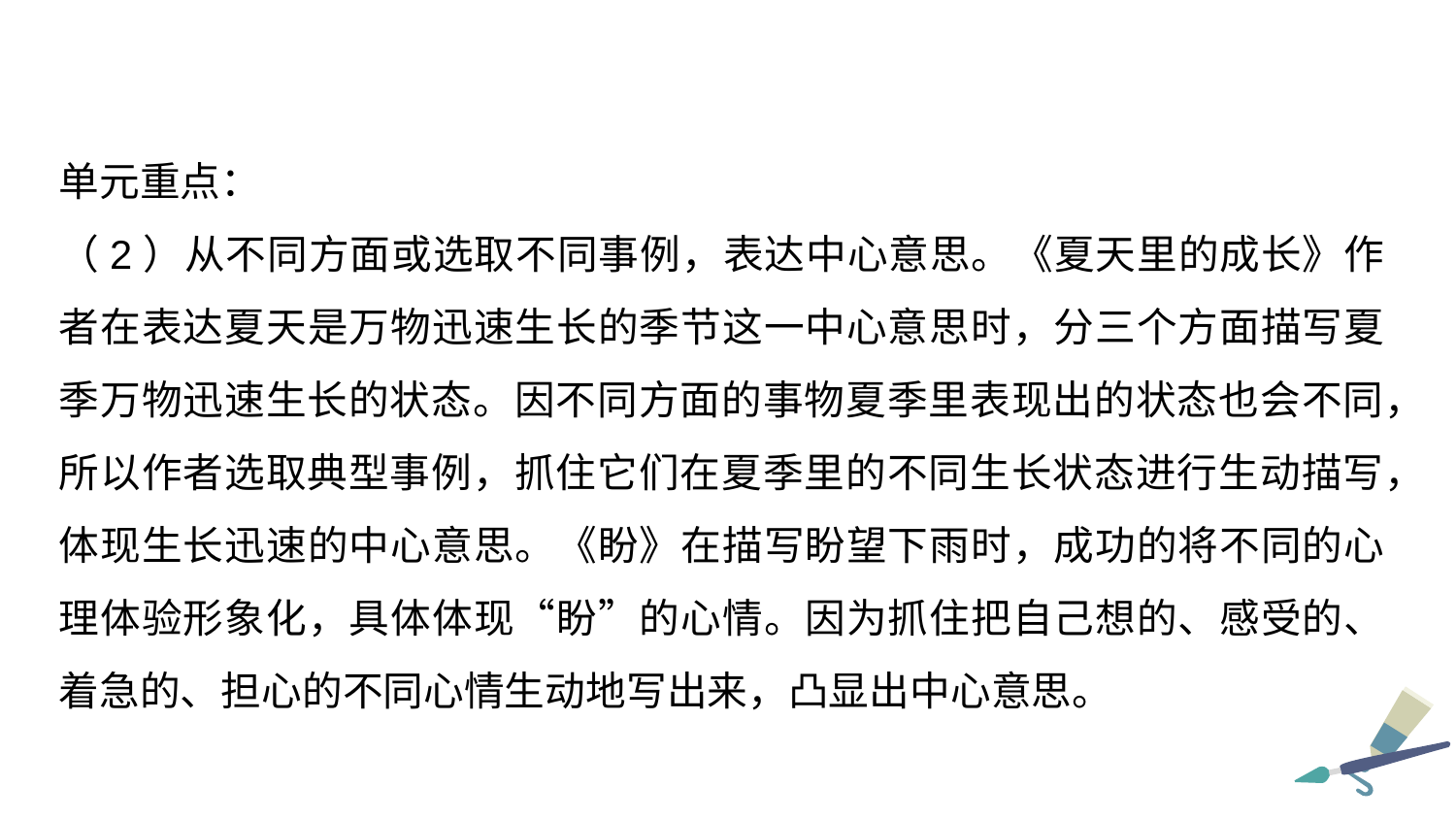

单元重点：
（2）从不同方面或选取不同事例，表达中心意思。《夏天里的成长》作者在表达夏天是万物迅速生长的季节这一中心意思时，分三个方面描写夏季万物迅速生长的状态。因不同方面的事物夏季里表现出的状态也会不同，所以作者选取典型事例，抓住它们在夏季里的不同生长状态进行生动描写，体现生长迅速的中心意思。《盼》在描写盼望下雨时，成功的将不同的心理体验形象化，具体体现“盼”的心情。因为抓住把自己想的、感受的、着急的、担心的不同心情生动地写出来，凸显出中心意思。